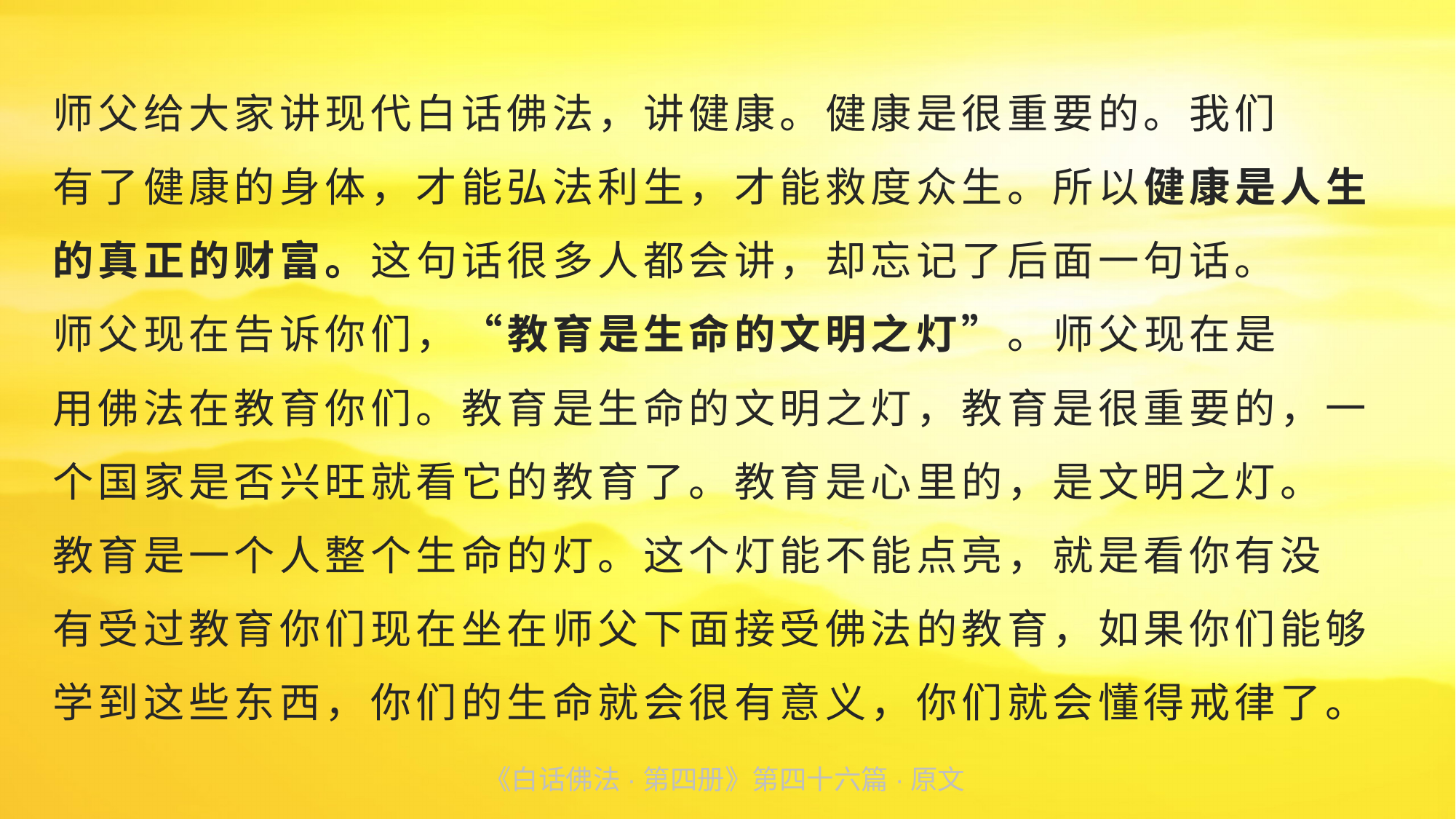

师父给大家讲现代白话佛法，讲健康。健康是很重要的。我们
有了健康的身体，才能弘法利生，才能救度众生。所以健康是人生的真正的财富。这句话很多人都会讲，却忘记了后面一句话。
师父现在告诉你们，“教育是生命的文明之灯”。师父现在是
用佛法在教育你们。教育是生命的文明之灯，教育是很重要的，一个国家是否兴旺就看它的教育了。教育是心里的，是文明之灯。
教育是一个人整个生命的灯。这个灯能不能点亮，就是看你有没
有受过教育你们现在坐在师父下面接受佛法的教育，如果你们能够学到这些东西，你们的生命就会很有意义，你们就会懂得戒律了。
《白话佛法·第四册》第四十六篇·原文